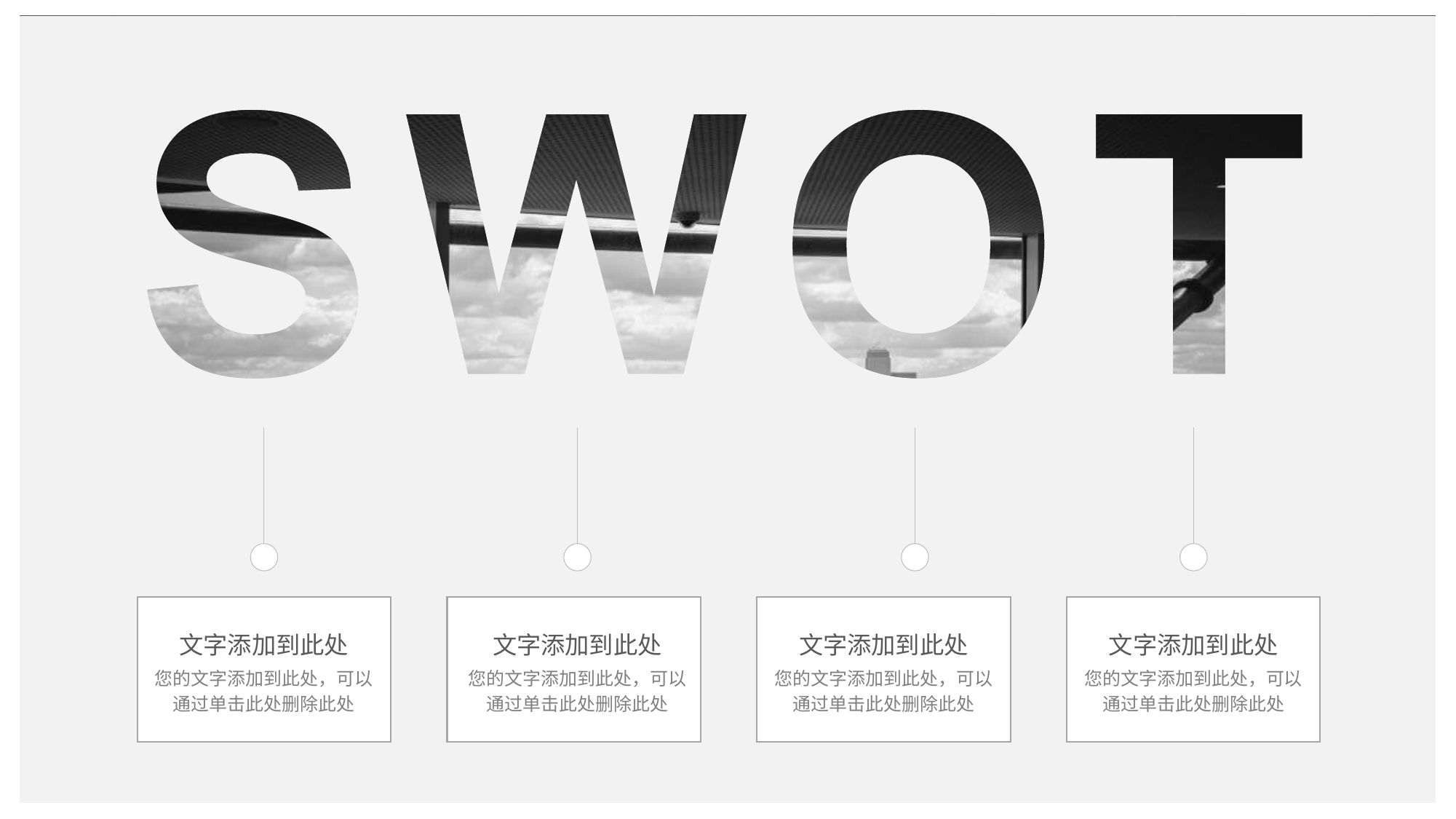

文字添加到此处
文字添加到此处
文字添加到此处
文字添加到此处
您的文字添加到此处，可以通过单击此处删除此处
您的文字添加到此处，可以通过单击此处删除此处
您的文字添加到此处，可以通过单击此处删除此处
您的文字添加到此处，可以通过单击此处删除此处